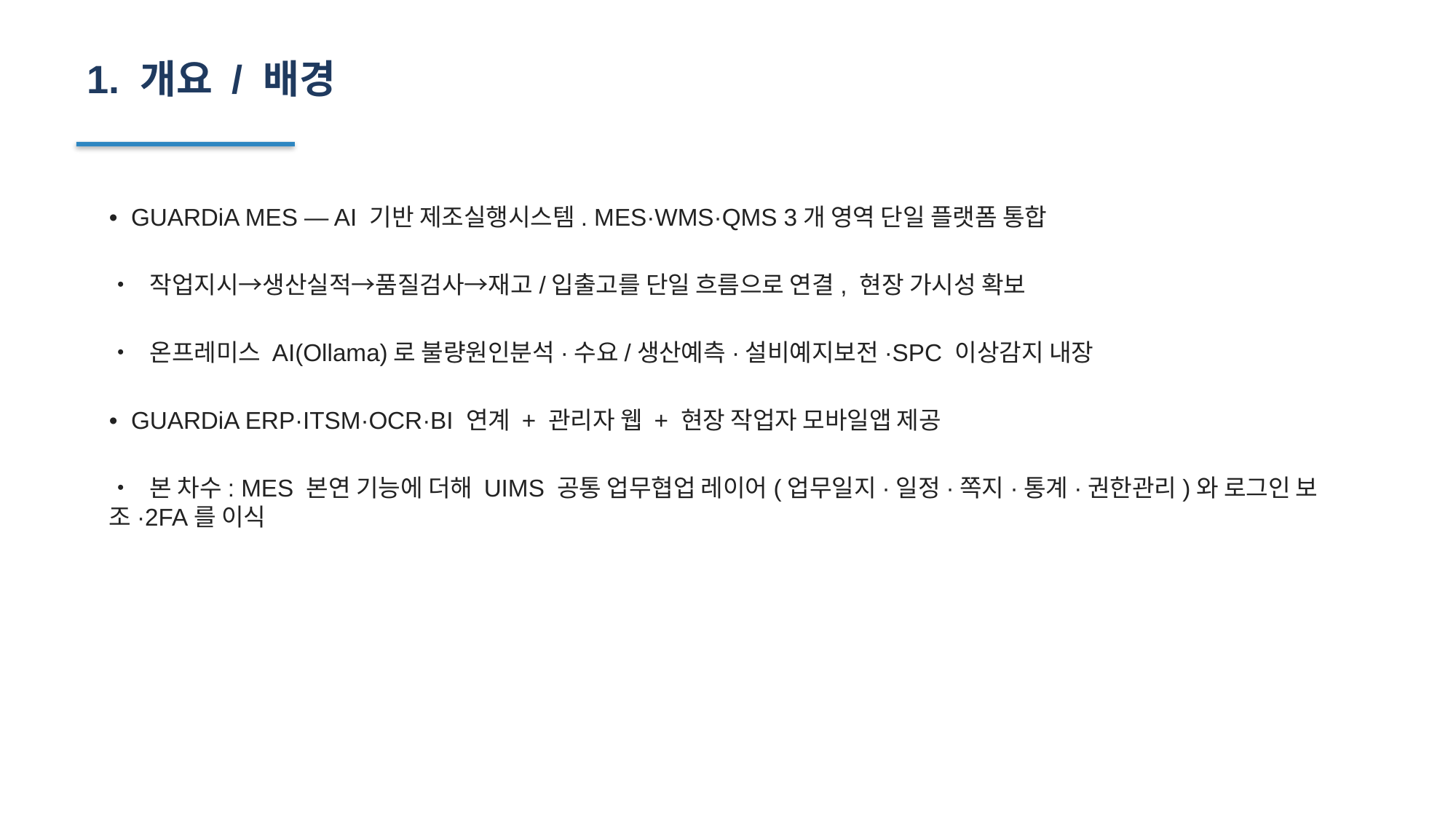

1. 개요 / 배경

•  GUARDiA MES — AI 기반 제조실행시스템. MES·WMS·QMS 3개 영역 단일 플랫폼 통합
•  작업지시→생산실적→품질검사→재고/입출고를 단일 흐름으로 연결, 현장 가시성 확보
•  온프레미스 AI(Ollama)로 불량원인분석·수요/생산예측·설비예지보전·SPC 이상감지 내장
•  GUARDiA ERP·ITSM·OCR·BI 연계 + 관리자 웹 + 현장 작업자 모바일앱 제공
•  본 차수: MES 본연 기능에 더해 UIMS 공통 업무협업 레이어(업무일지·일정·쪽지·통계·권한관리)와 로그인 보조·2FA를 이식